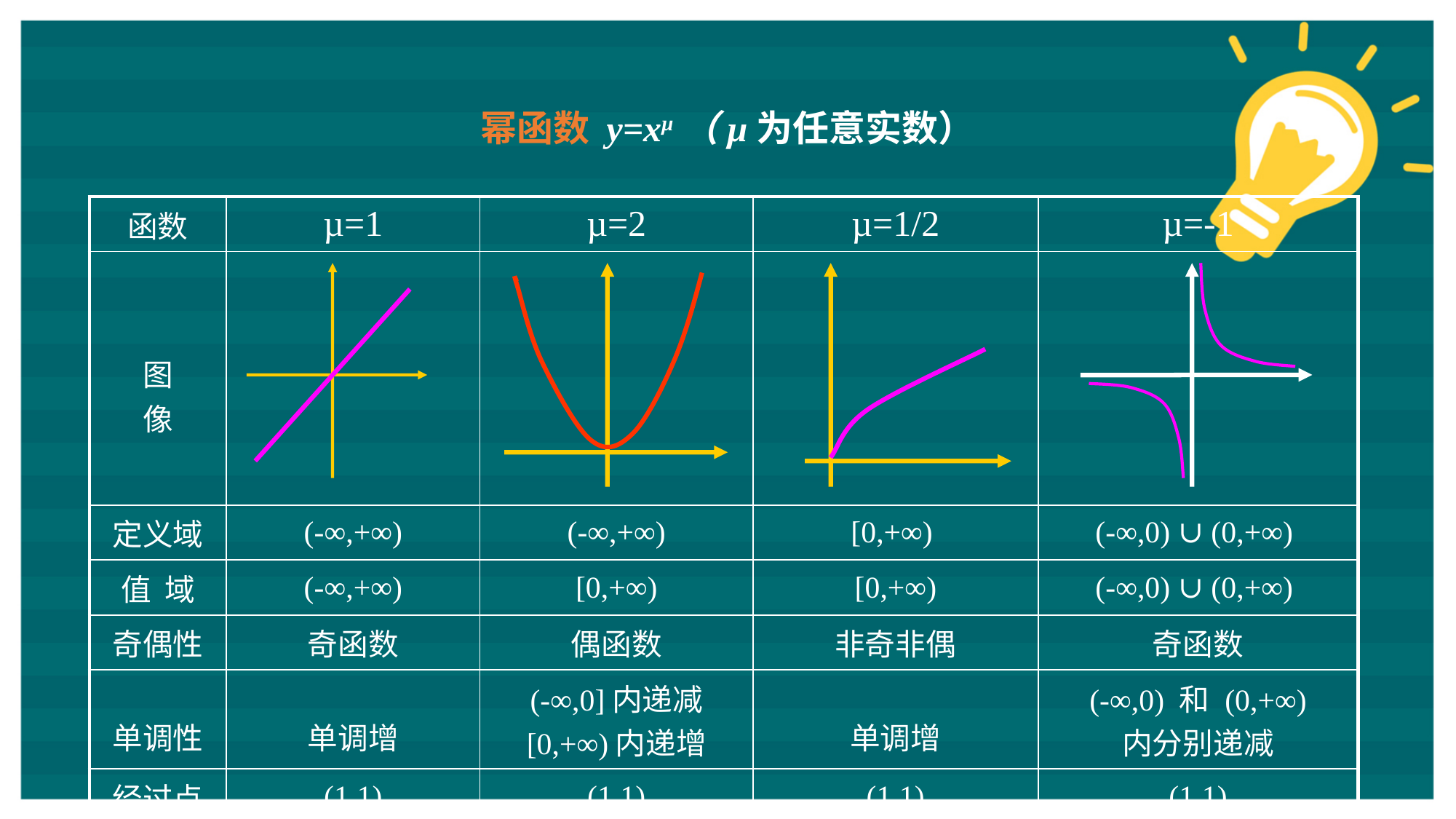

幂函数 y=xμ（μ为任意实数）
| 函数 | µ=1 | µ=2 | µ=1/2 | µ=-1 |
| --- | --- | --- | --- | --- |
| 图 像 |  |  |  |  |
| 定义域 | (-∞,+∞) | (-∞,+∞) | [0,+∞) | (-∞,0) ∪ (0,+∞) |
| 值 域 | (-∞,+∞) | [0,+∞) | [0,+∞) | (-∞,0) ∪ (0,+∞) |
| 奇偶性 | 奇函数 | 偶函数 | 非奇非偶 | 奇函数 |
| 单调性 | 单调增 | (-∞,0]内递减 [0,+∞)内递增 | 单调增 | (-∞,0) 和 (0,+∞) 内分别递减 |
| 经过点 | (1,1) | (1,1) | (1,1) | (1,1) |